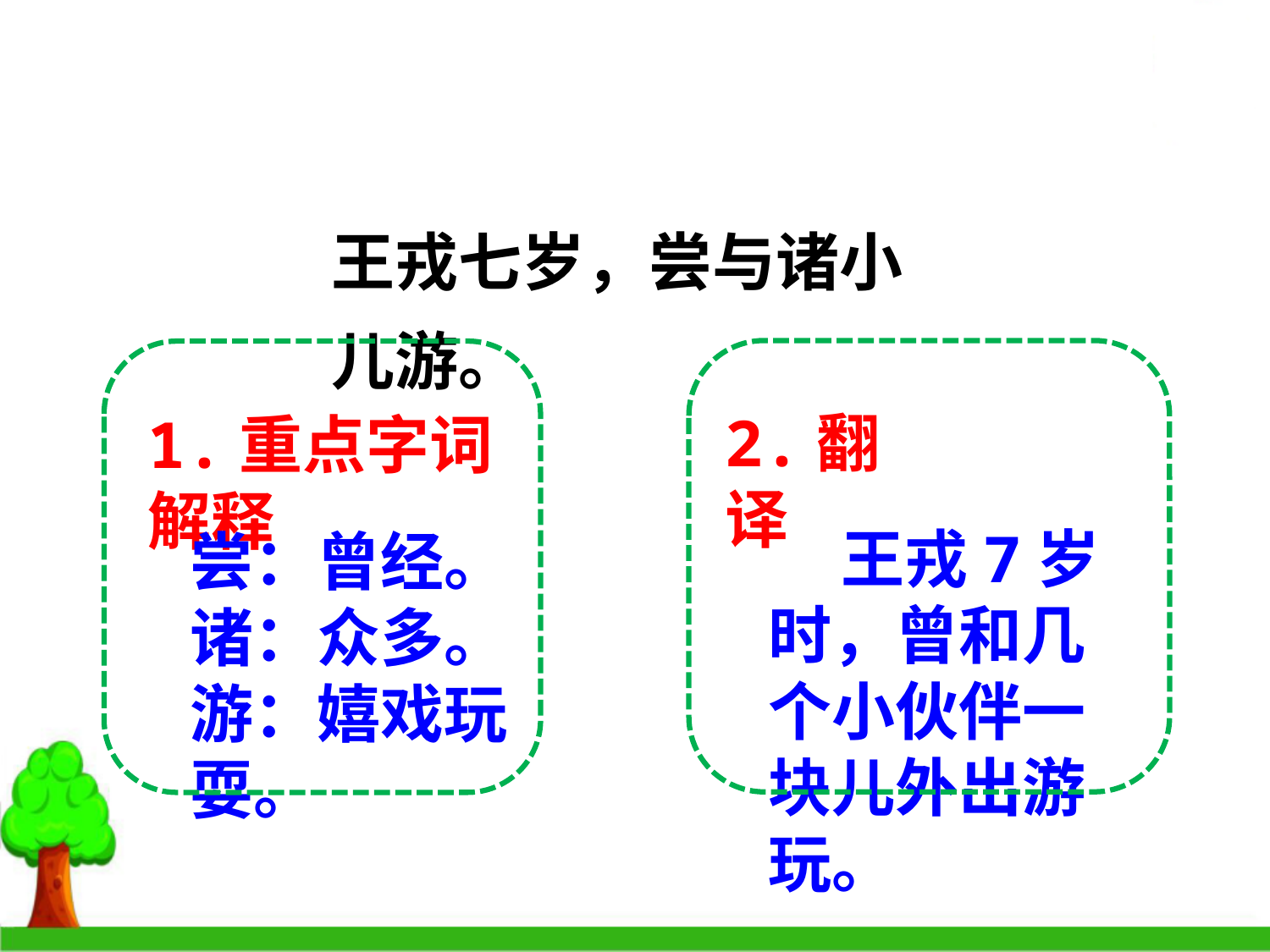

王戎七岁，尝与诸小儿游。

2.翻译
1.重点字词解释
    王戎7岁时，曾和几个小伙伴一块儿外出游玩。
尝：曾经。
诸：众多。
游：嬉戏玩耍。